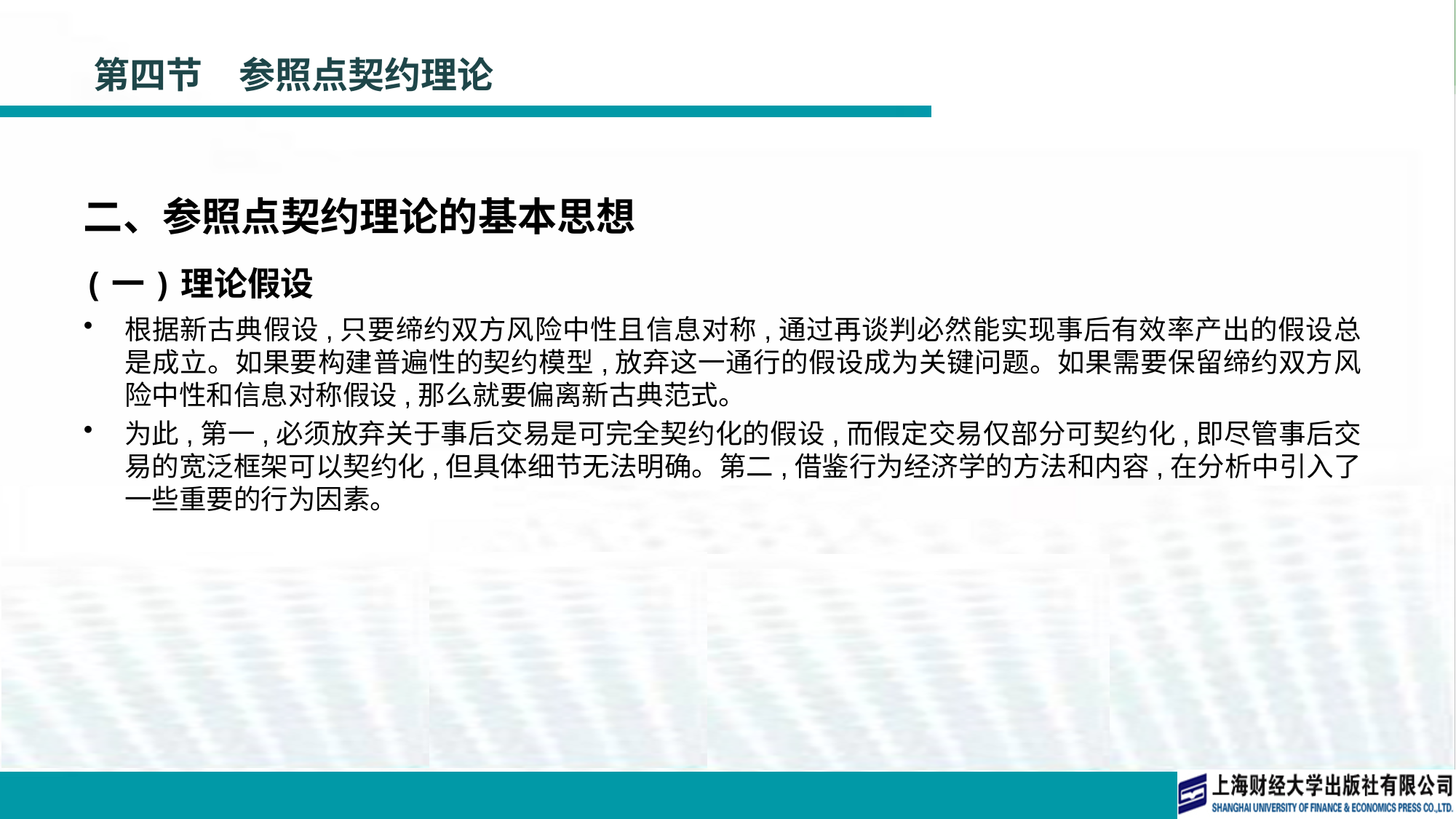

# 第四节　参照点契约理论
二、参照点契约理论的基本思想
(一)理论假设
根据新古典假设,只要缔约双方风险中性且信息对称,通过再谈判必然能实现事后有效率产出的假设总是成立。如果要构建普遍性的契约模型,放弃这一通行的假设成为关键问题。如果需要保留缔约双方风险中性和信息对称假设,那么就要偏离新古典范式。
为此,第一,必须放弃关于事后交易是可完全契约化的假设,而假定交易仅部分可契约化,即尽管事后交易的宽泛框架可以契约化,但具体细节无法明确。第二,借鉴行为经济学的方法和内容,在分析中引入了一些重要的行为因素。